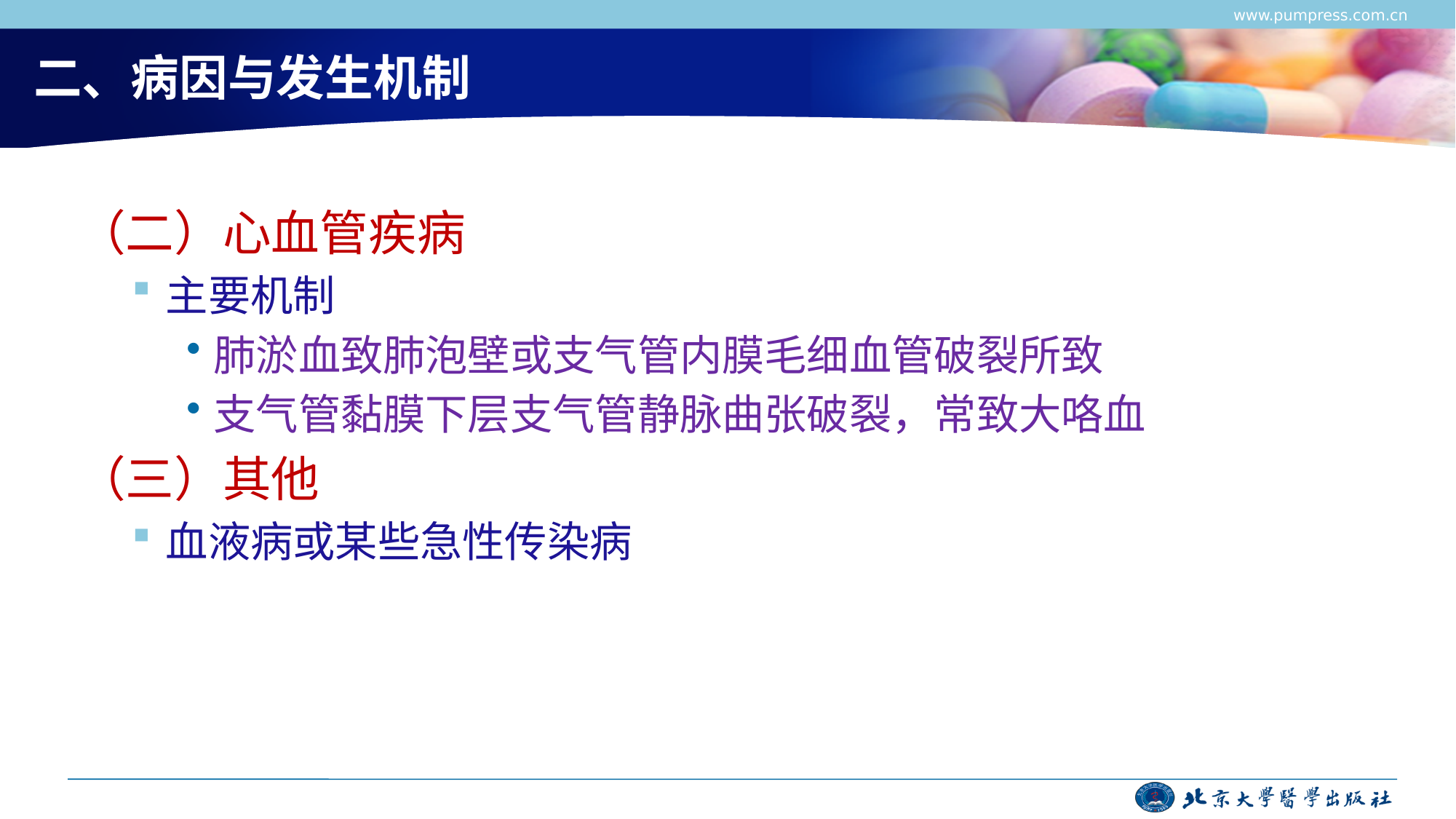

www.pumpress.com.cn
# 二、病因与发生机制
（二）心血管疾病
主要机制
肺淤血致肺泡壁或支气管内膜毛细血管破裂所致
支气管黏膜下层支气管静脉曲张破裂，常致大咯血
（三）其他
血液病或某些急性传染病